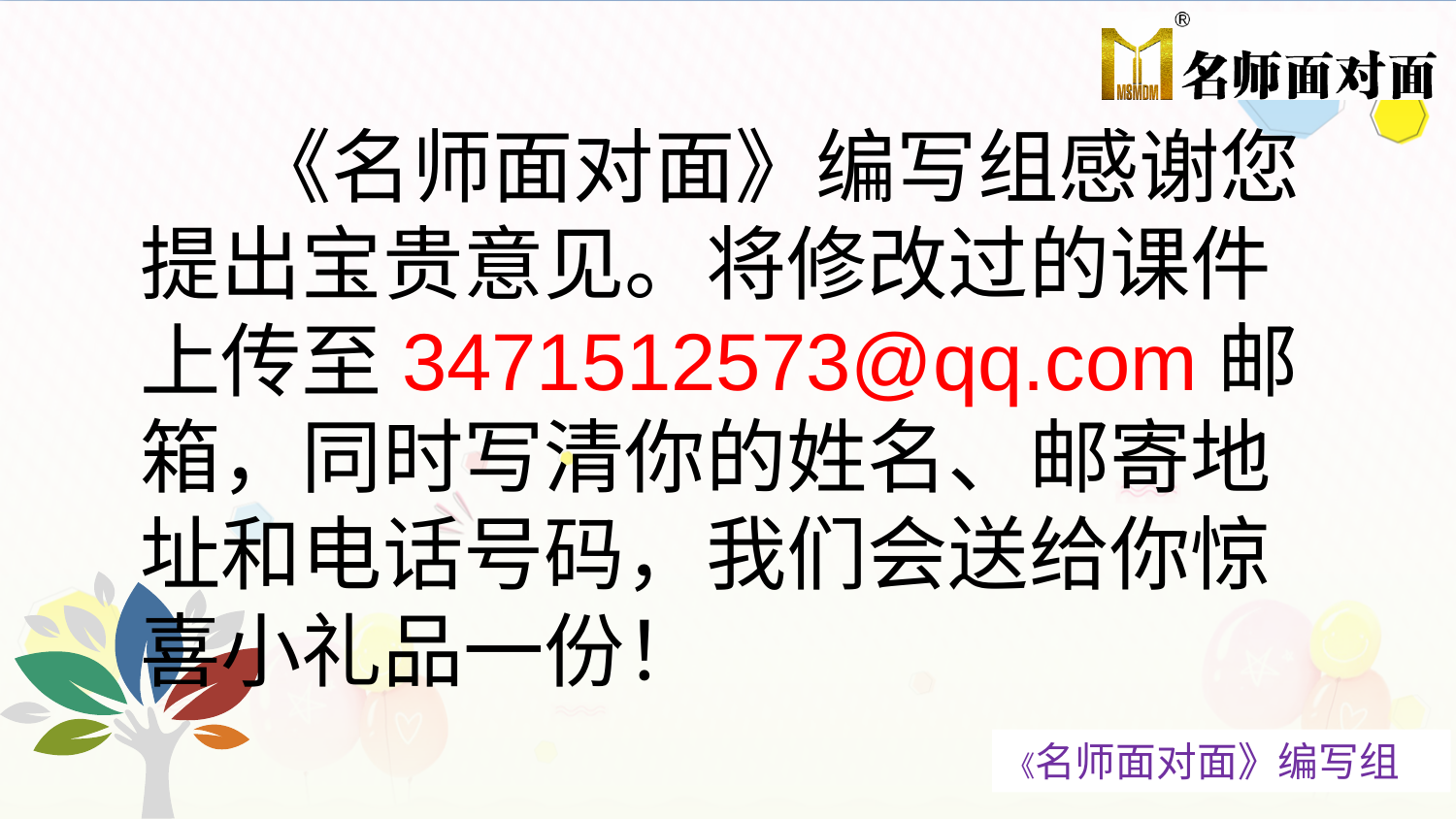

《名师面对面》编写组感谢您提出宝贵意见。将修改过的课件上传至3471512573@qq.com邮箱，同时写清你的姓名、邮寄地址和电话号码，我们会送给你惊喜小礼品一份！
《名师面对面》编写组